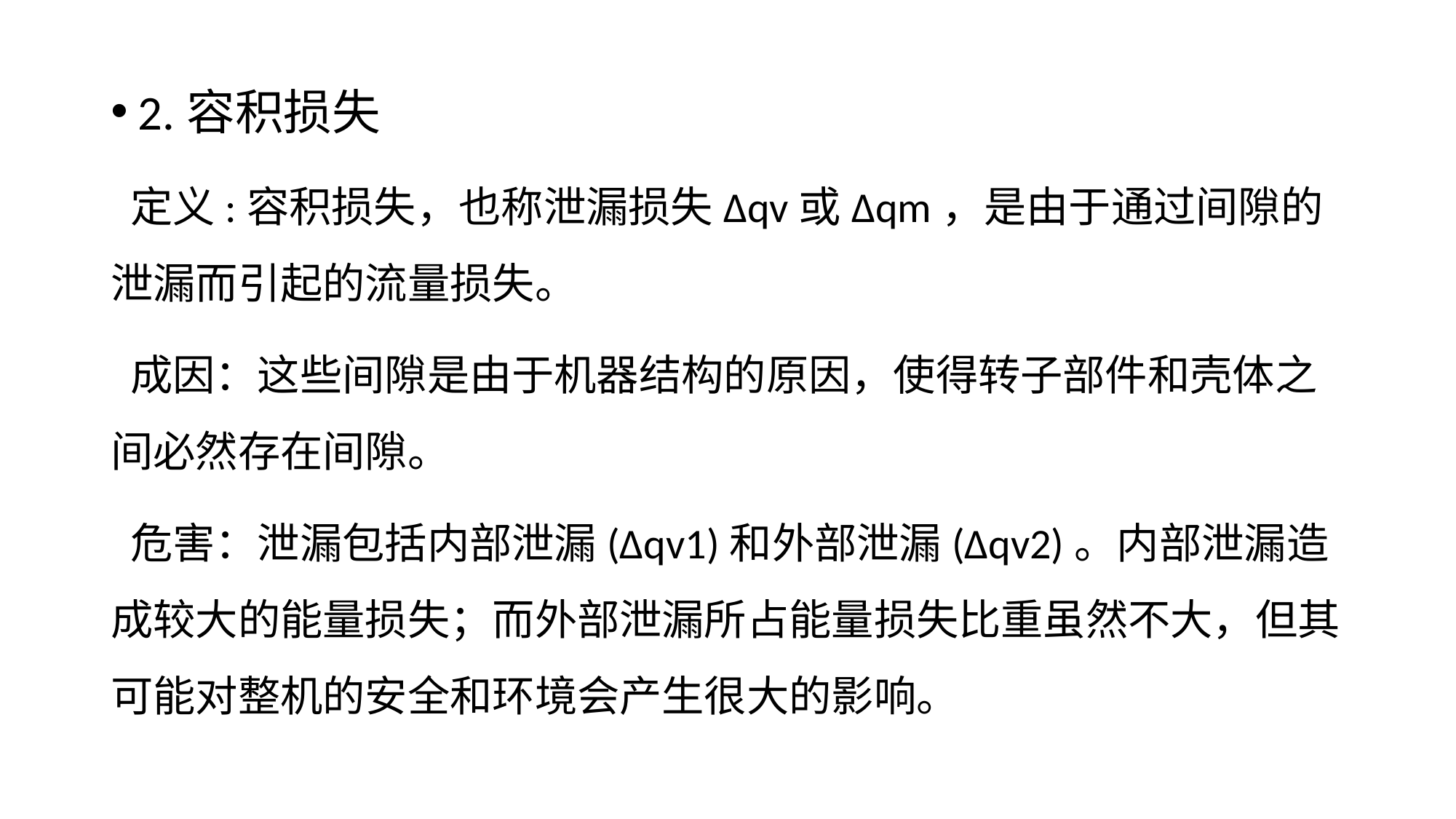

2.容积损失
 定义:容积损失，也称泄漏损失Δqv或Δqm，是由于通过间隙的泄漏而引起的流量损失。
 成因：这些间隙是由于机器结构的原因，使得转子部件和壳体之间必然存在间隙。
 危害：泄漏包括内部泄漏(Δqv1)和外部泄漏(Δqv2)。内部泄漏造成较大的能量损失；而外部泄漏所占能量损失比重虽然不大，但其可能对整机的安全和环境会产生很大的影响。